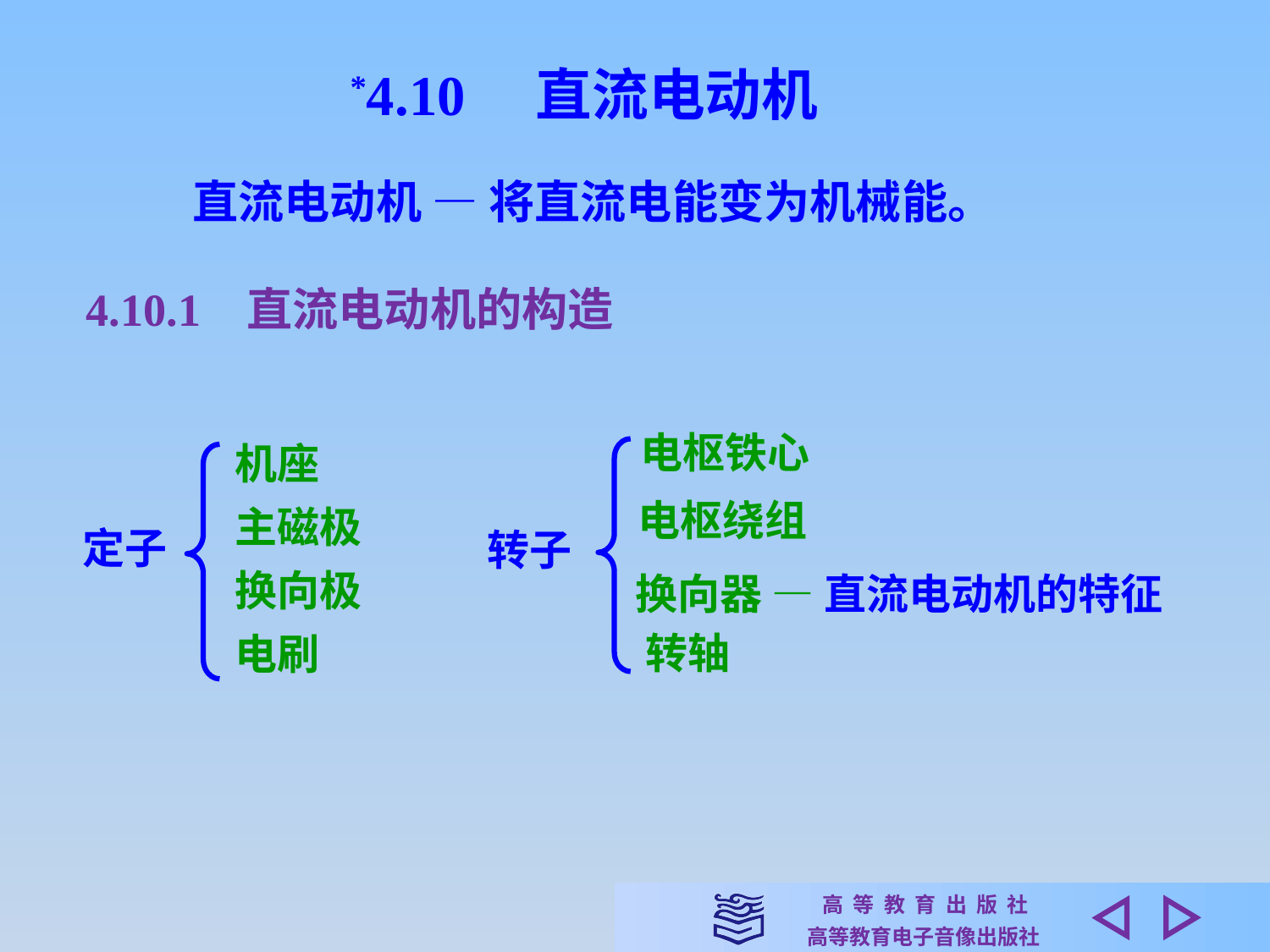

*4.10　直流电动机
直流电动机 — 将直流电能变为机械能。
4.10.1   直流电动机的构造
电枢铁心
机座

电枢绕组
主磁极
定子
转子
换向极
换向器 — 直流电动机的特征
转轴
电刷